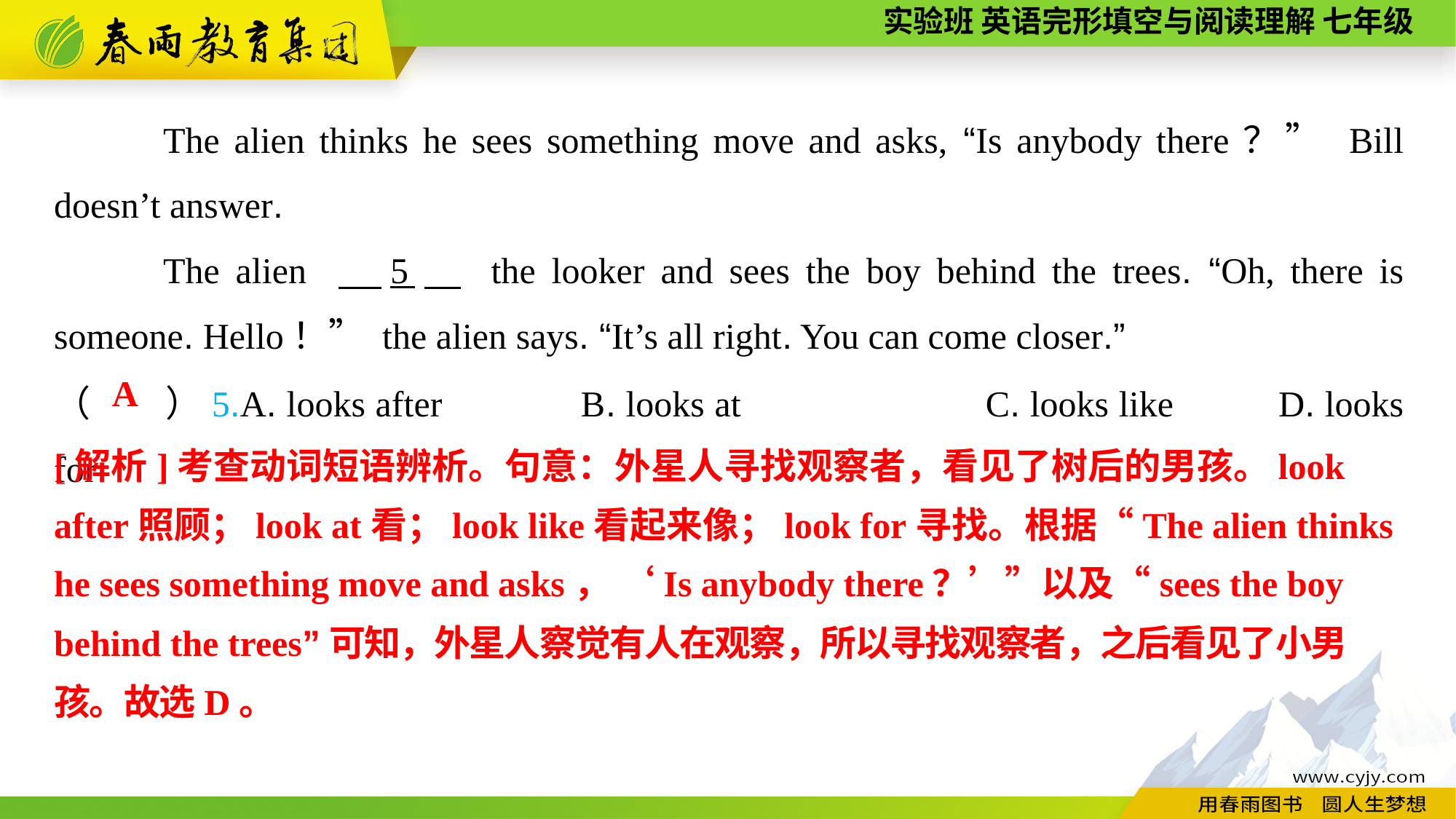

The alien thinks he sees something move and asks, “Is anybody there？” Bill doesn’t answer.
The alien 　5　 the looker and sees the boy behind the trees. “Oh, there is someone. Hello！” the alien says. “It’s all right. You can come closer.”
（　　）5.A. looks after              B. looks at		    C. looks like	D. looks for
A
[解析]考查动词短语辨析。句意：外星人寻找观察者，看见了树后的男孩。look after照顾；look at看；look like看起来像；look for寻找。根据“The alien thinks he sees something move and asks， ‘Is anybody there？’”以及“sees the boy behind the trees”可知，外星人察觉有人在观察，所以寻找观察者，之后看见了小男孩。故选D。